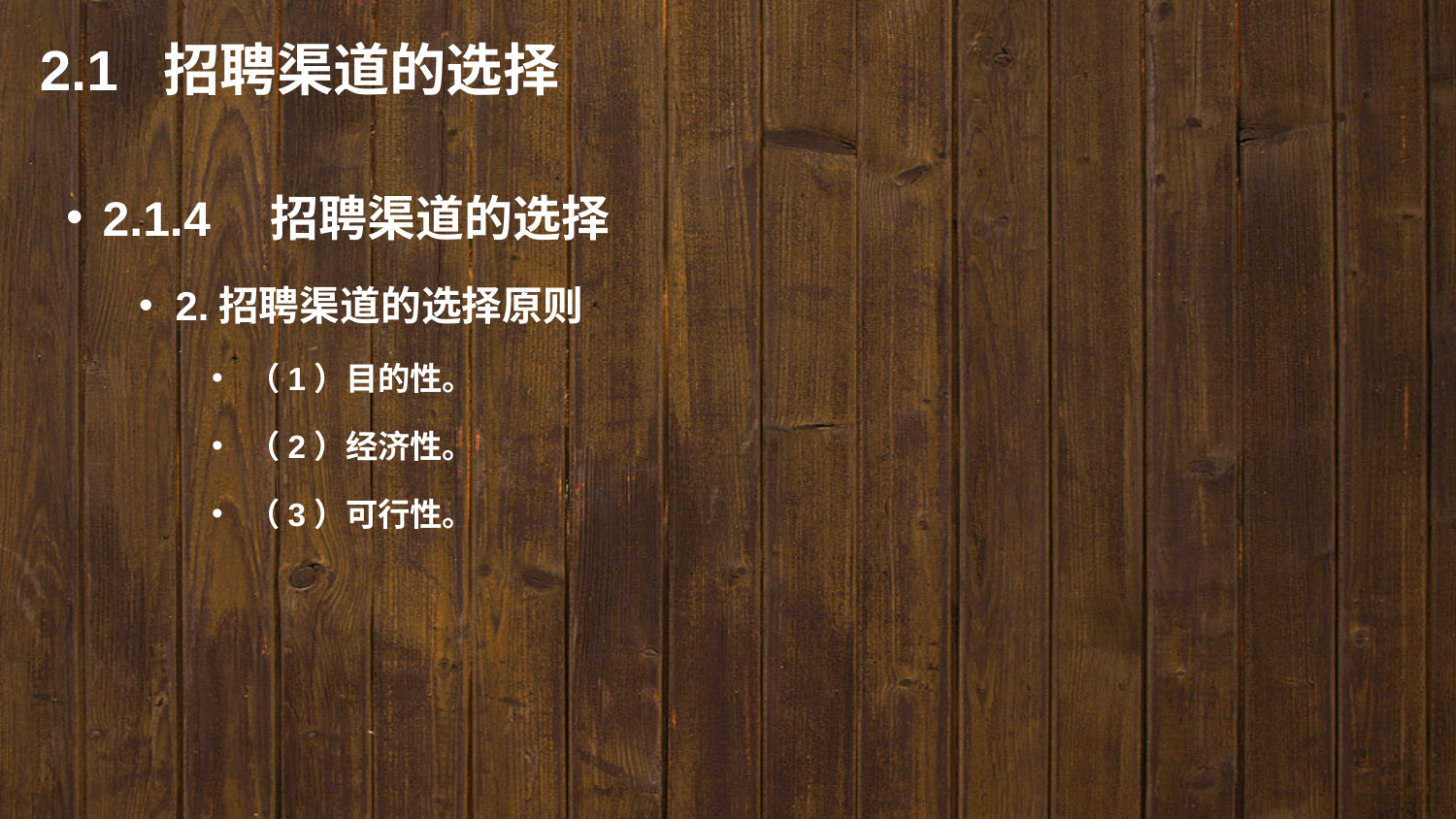

2.1  招聘渠道的选择
2.1.4　招聘渠道的选择
2.招聘渠道的选择原则
（1）目的性。
（2）经济性。
（3）可行性。